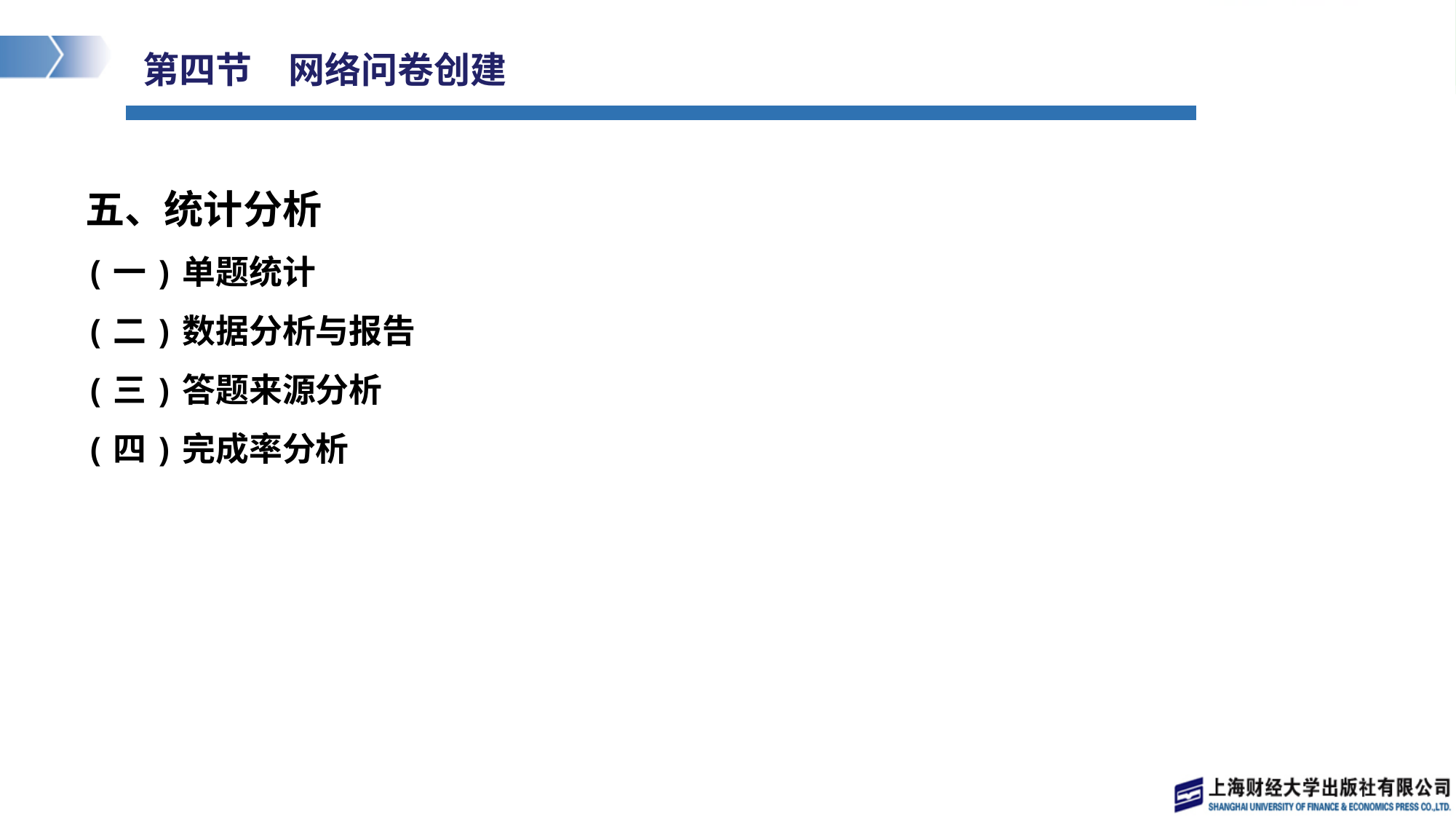

# 第四节　网络问卷创建
五、统计分析
(一)单题统计
(二)数据分析与报告
(三)答题来源分析
(四)完成率分析